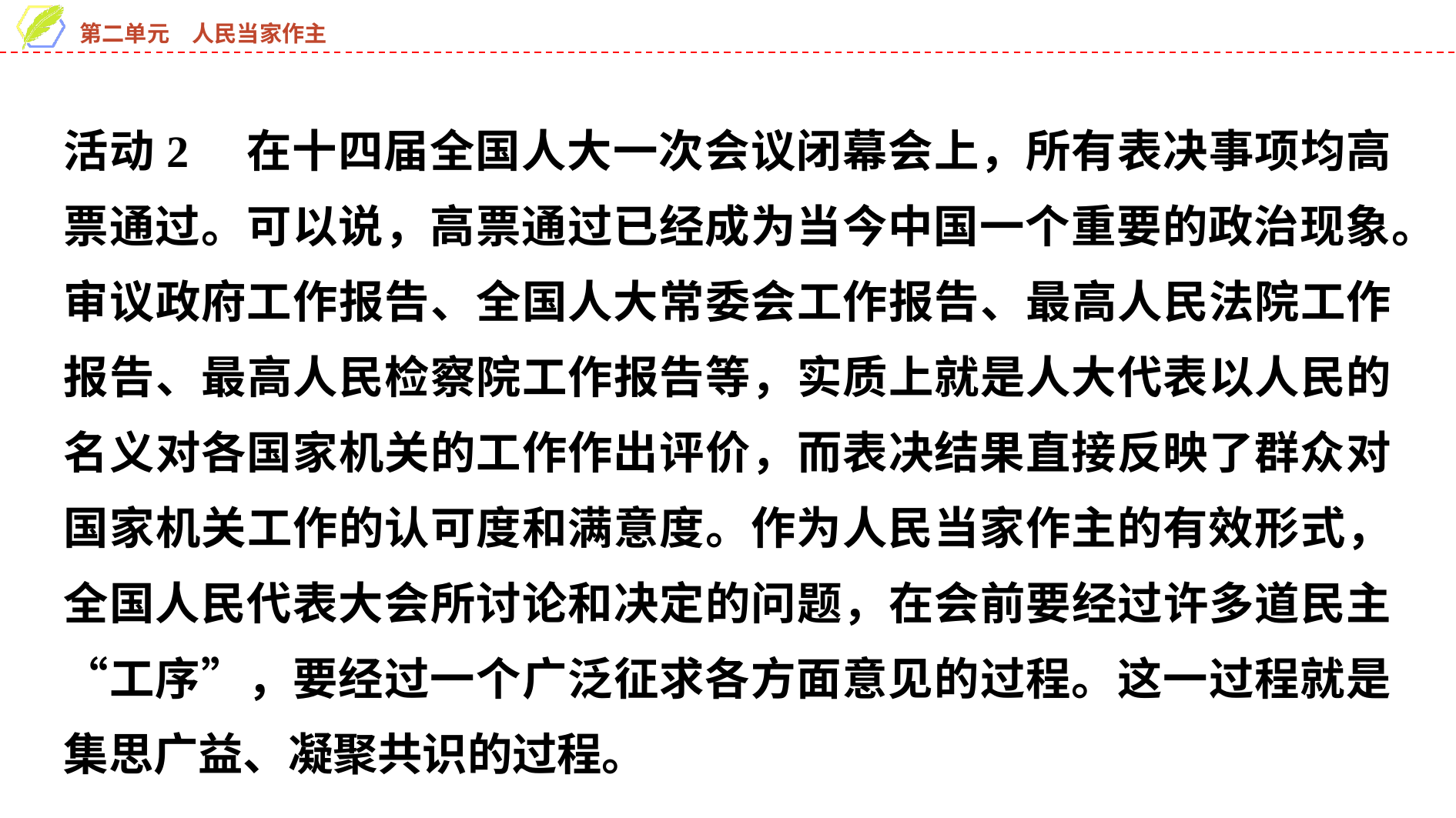

活动2　在十四届全国人大一次会议闭幕会上，所有表决事项均高票通过。可以说，高票通过已经成为当今中国一个重要的政治现象。审议政府工作报告、全国人大常委会工作报告、最高人民法院工作报告、最高人民检察院工作报告等，实质上就是人大代表以人民的名义对各国家机关的工作作出评价，而表决结果直接反映了群众对国家机关工作的认可度和满意度。作为人民当家作主的有效形式，全国人民代表大会所讨论和决定的问题，在会前要经过许多道民主“工序”，要经过一个广泛征求各方面意见的过程。这一过程就是集思广益、凝聚共识的过程。